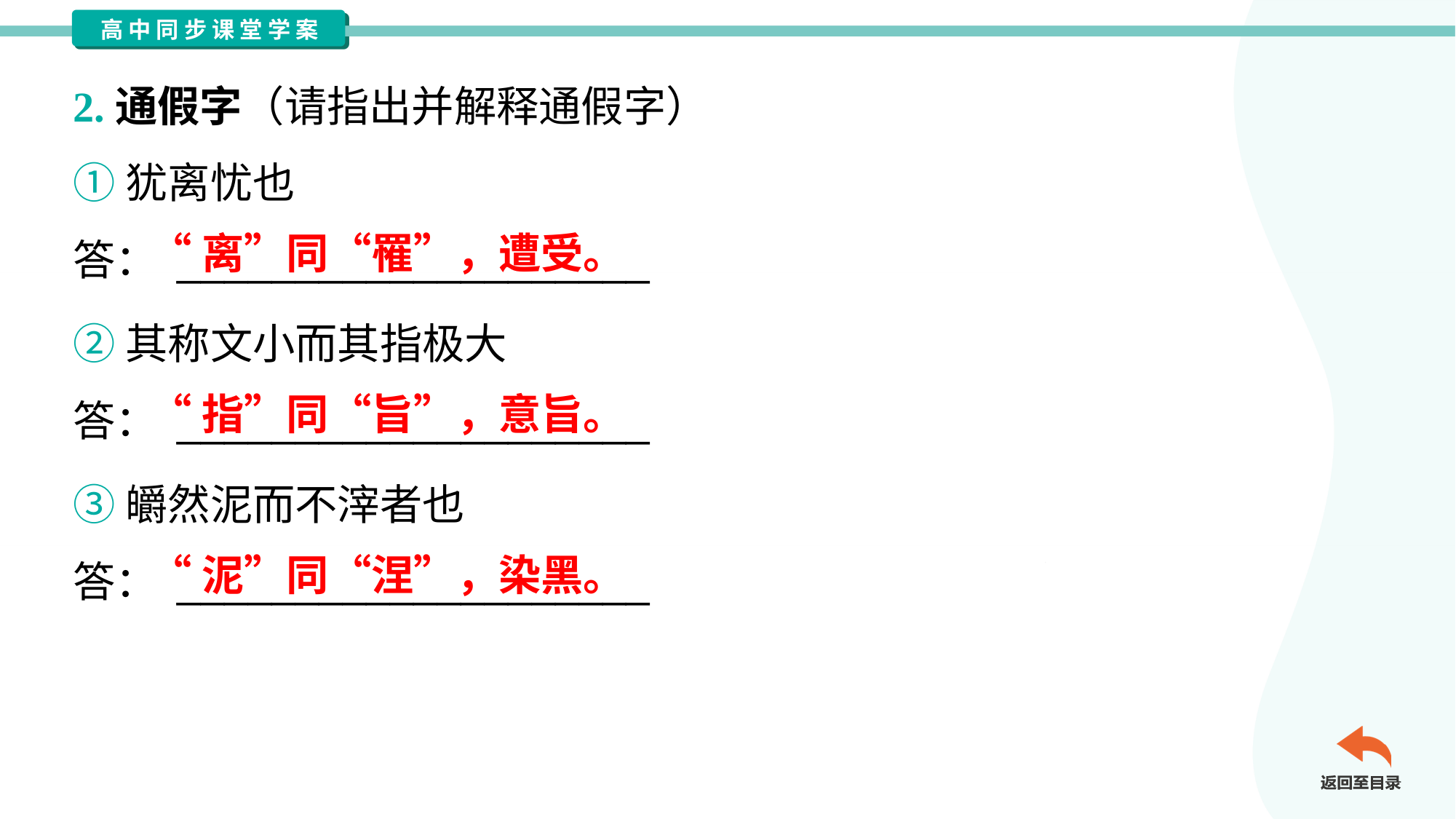

2.通假字（请指出并解释通假字）
①犹离忧也
答： ____________________
“离”同“罹”，遭受。
②其称文小而其指极大
答： ____________________
“指”同“旨”，意旨。
③皭然泥而不滓者也
答： ____________________
“泥”同“涅”，染黑。